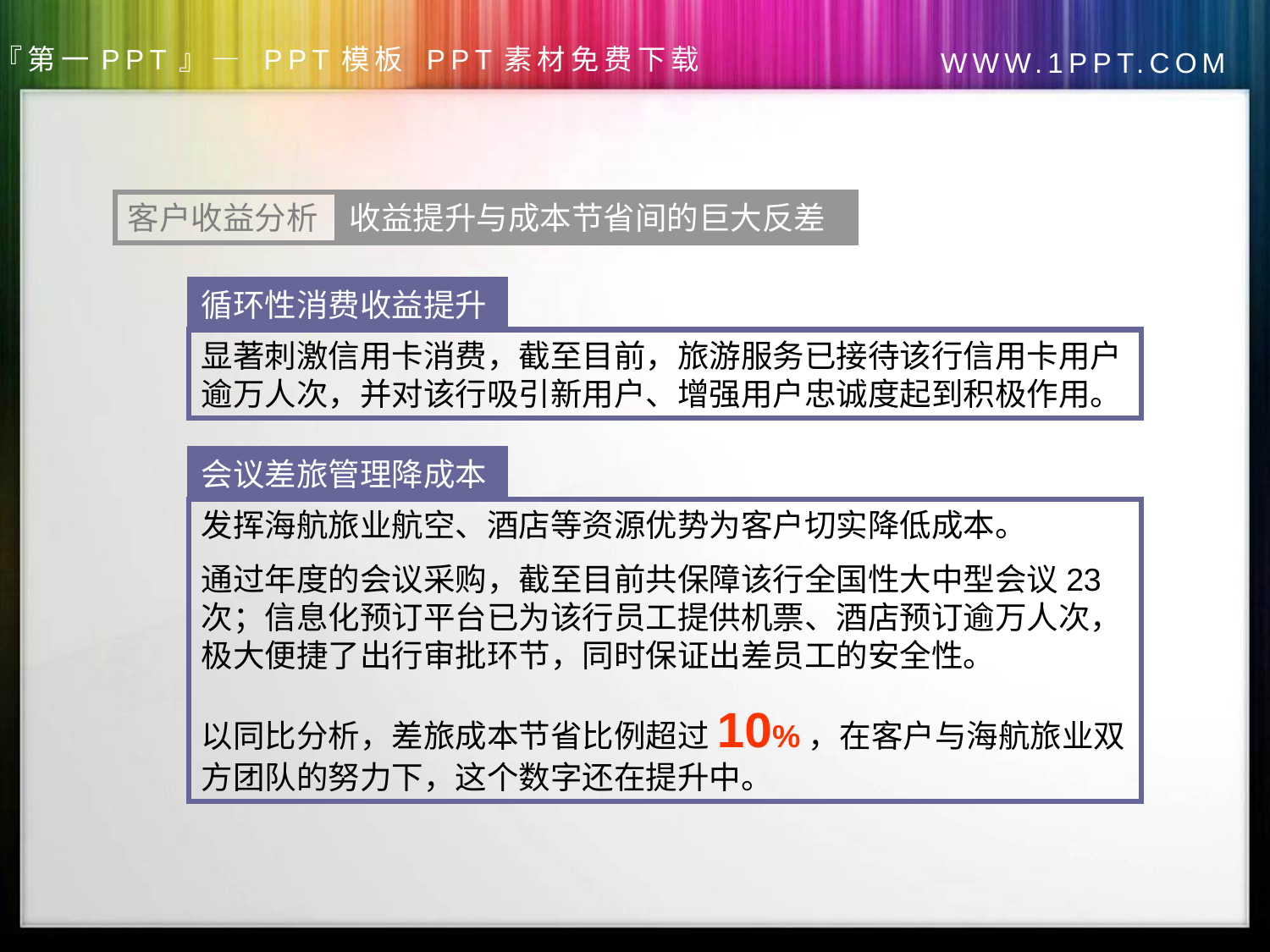

客户收益分析
收益提升与成本节省间的巨大反差
循环性消费收益提升
显著刺激信用卡消费，截至目前，旅游服务已接待该行信用卡用户逾万人次，并对该行吸引新用户、增强用户忠诚度起到积极作用。
会议差旅管理降成本
发挥海航旅业航空、酒店等资源优势为客户切实降低成本。
通过年度的会议采购，截至目前共保障该行全国性大中型会议23次；信息化预订平台已为该行员工提供机票、酒店预订逾万人次，极大便捷了出行审批环节，同时保证出差员工的安全性。
以同比分析，差旅成本节省比例超过10%，在客户与海航旅业双方团队的努力下，这个数字还在提升中。